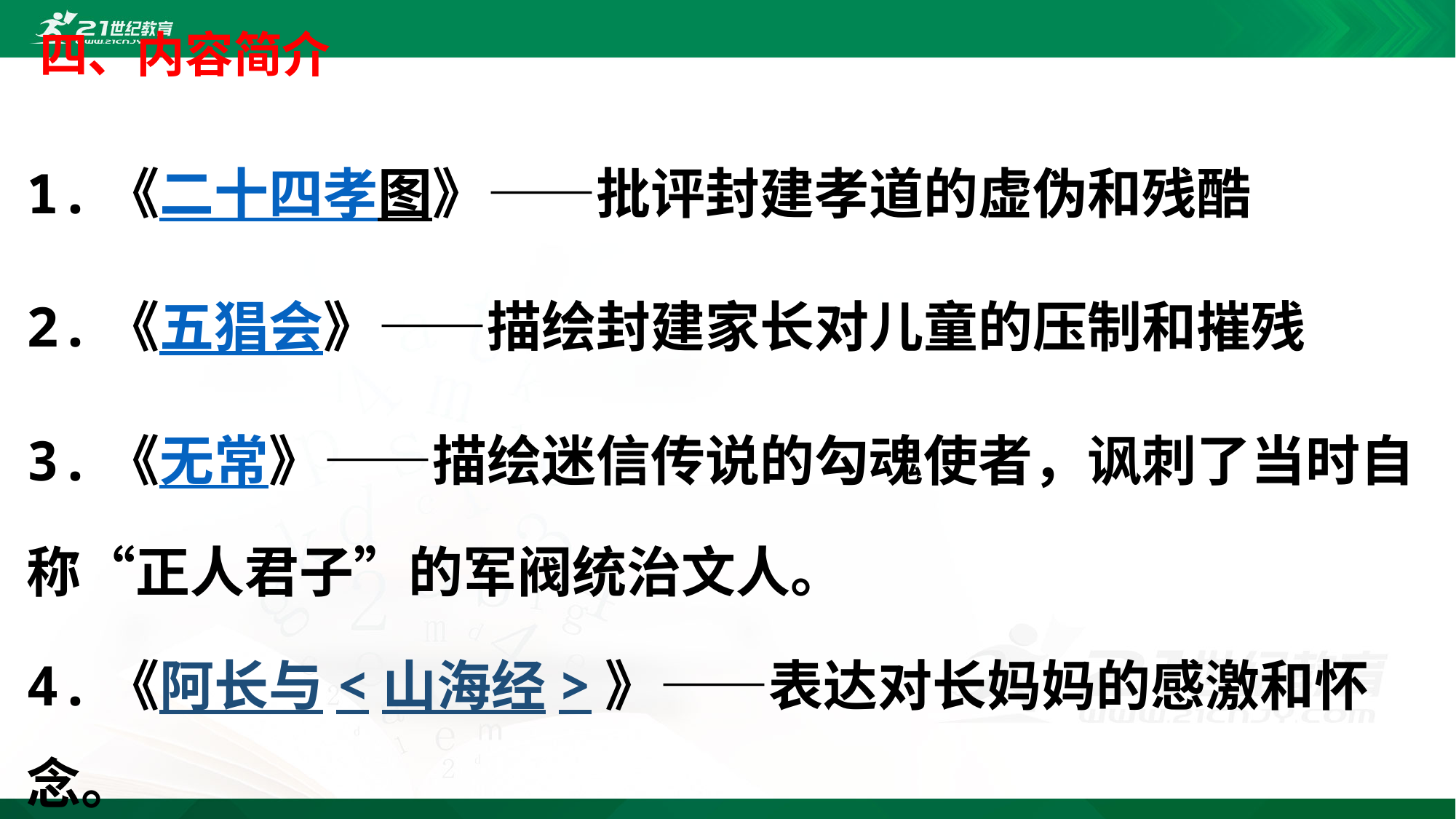

四、内容简介
1.《二十四孝图》——批评封建孝道的虚伪和残酷
2.《五猖会》——描绘封建家长对儿童的压制和摧残
3.《无常》——描绘迷信传说的勾魂使者，讽刺了当时自称“正人君子”的军阀统治文人。
4.《阿长与<山海经>》——表达对长妈妈的感激和怀念。